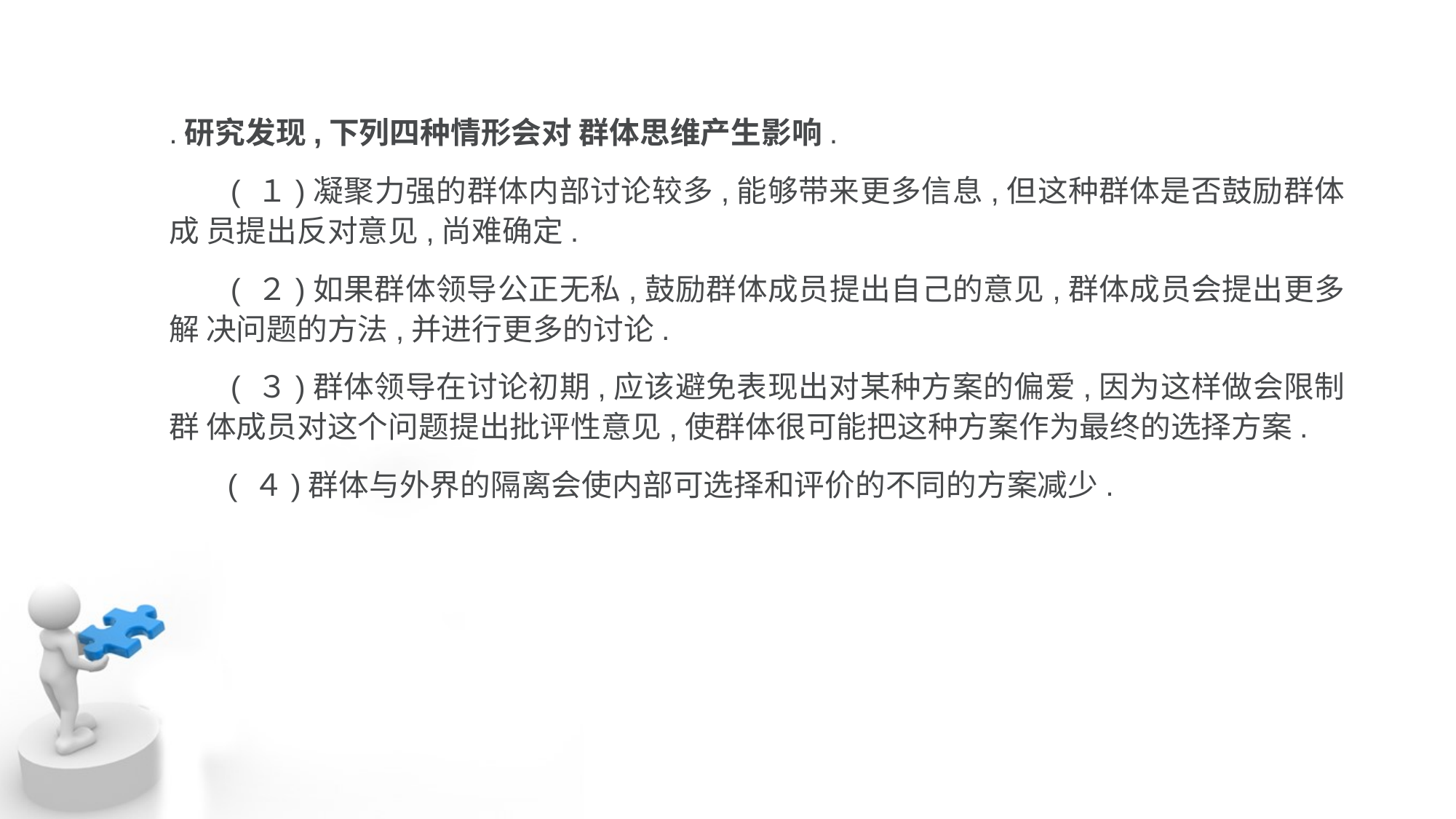

.研究发现,下列四种情形会对 群体思维产生影响.
       ( １)凝聚力强的群体内部讨论较多,能够带来更多信息,但这种群体是否鼓励群体成 员提出反对意见,尚难确定.
       ( ２)如果群体领导公正无私,鼓励群体成员提出自己的意见,群体成员会提出更多解 决问题的方法,并进行更多的讨论.
       ( ３)群体领导在讨论初期,应该避免表现出对某种方案的偏爱,因为这样做会限制群 体成员对这个问题提出批评性意见,使群体很可能把这种方案作为最终的选择方案.
       ( ４)群体与外界的隔离会使内部可选择和评价的不同的方案减少.